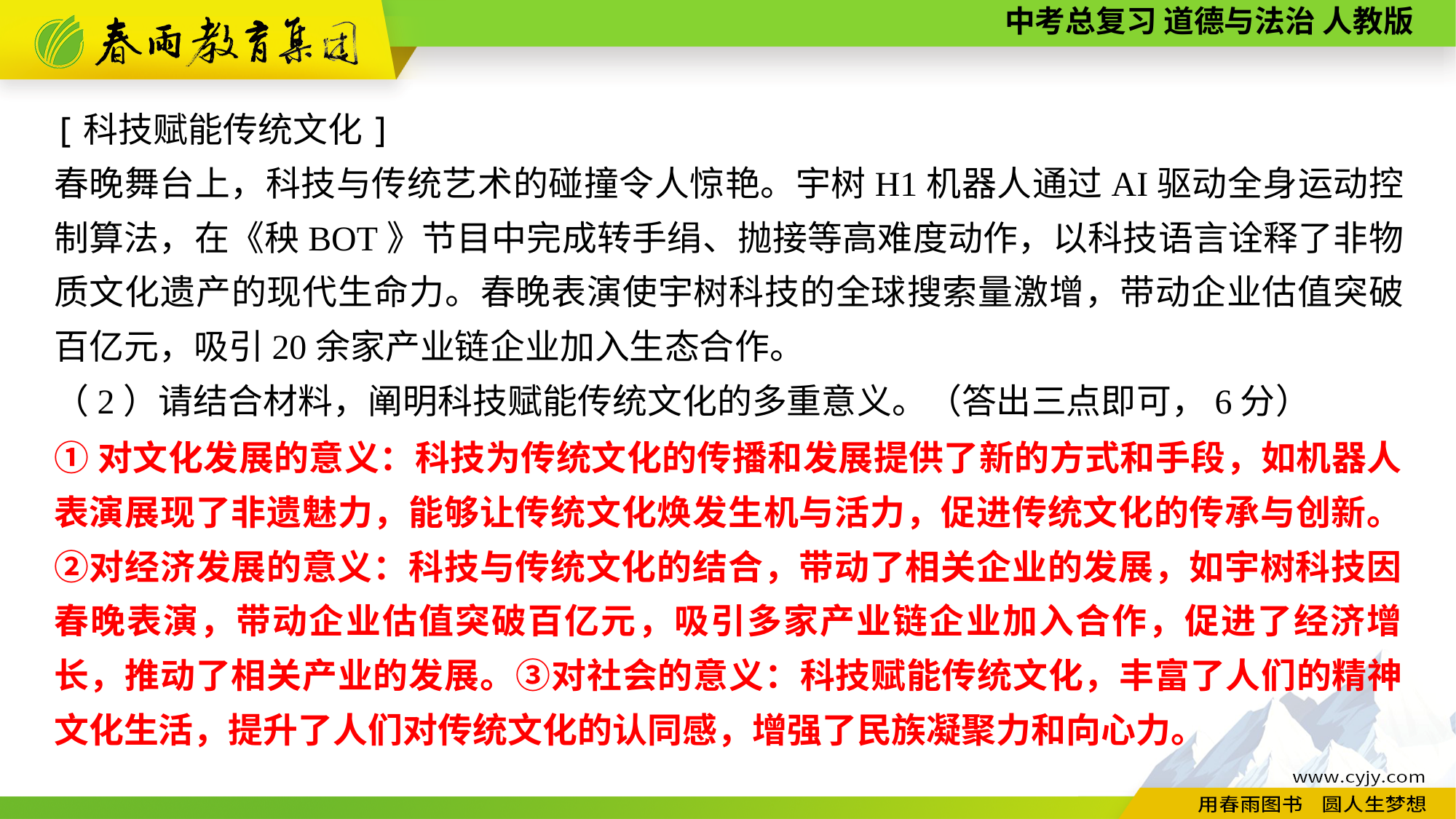

[科技赋能传统文化]
春晚舞台上，科技与传统艺术的碰撞令人惊艳。宇树H1机器人通过AI驱动全身运动控制算法，在《秧BOT》节目中完成转手绢、抛接等高难度动作，以科技语言诠释了非物质文化遗产的现代生命力。春晚表演使宇树科技的全球搜索量激增，带动企业估值突破百亿元，吸引20余家产业链企业加入生态合作。
（2）请结合材料，阐明科技赋能传统文化的多重意义。（答出三点即可，6分）
①对文化发展的意义：科技为传统文化的传播和发展提供了新的方式和手段，如机器人表演展现了非遗魅力，能够让传统文化焕发生机与活力，促进传统文化的传承与创新。②对经济发展的意义：科技与传统文化的结合，带动了相关企业的发展，如宇树科技因春晚表演，带动企业估值突破百亿元，吸引多家产业链企业加入合作，促进了经济增长，推动了相关产业的发展。③对社会的意义：科技赋能传统文化，丰富了人们的精神文化生活，提升了人们对传统文化的认同感，增强了民族凝聚力和向心力。